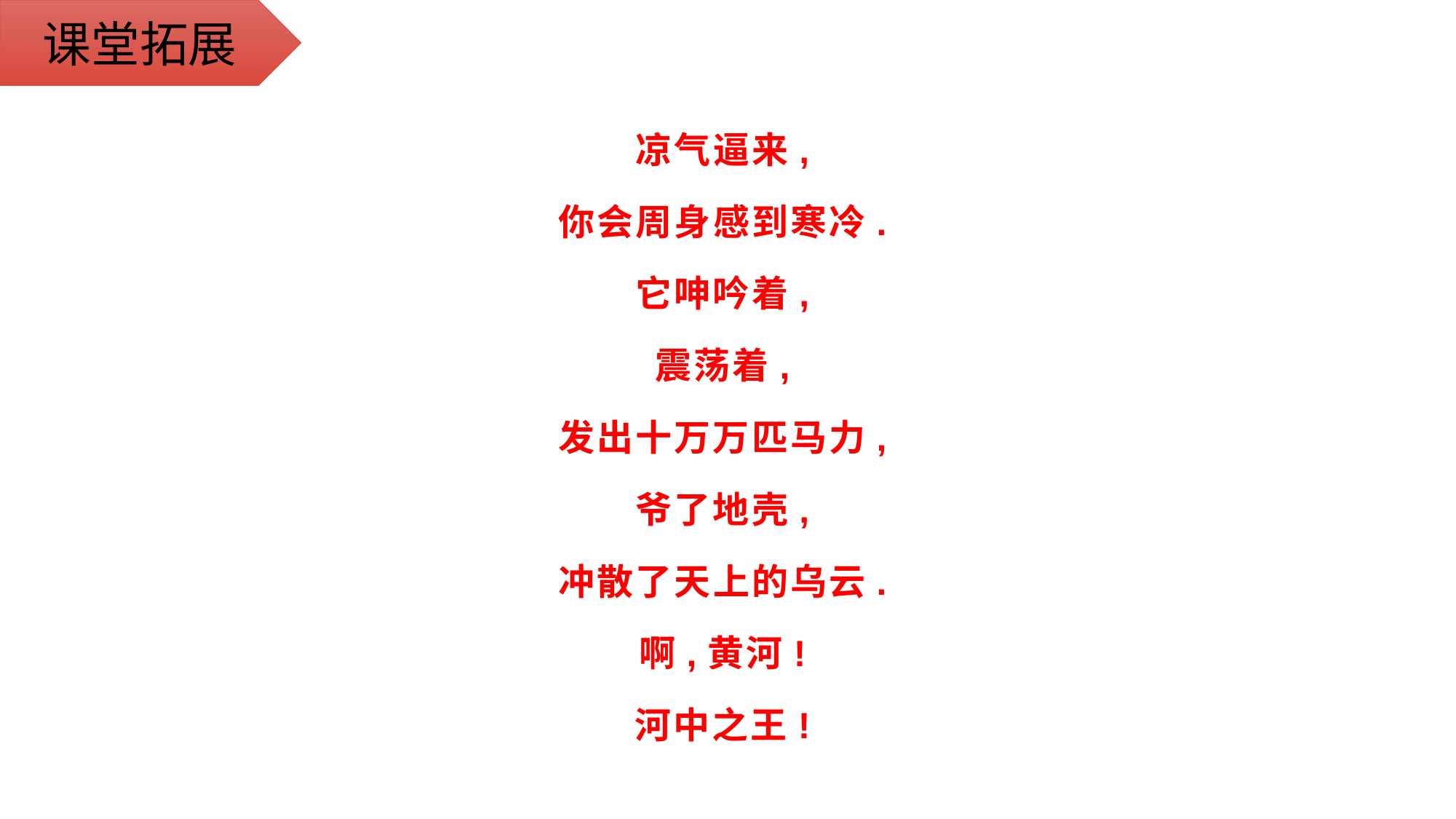

课堂拓展
凉气逼来,
你会周身感到寒冷.
它呻吟着,
震荡着,
发出十万万匹马力,
爷了地壳,
冲散了天上的乌云.
啊,黄河!
河中之王!